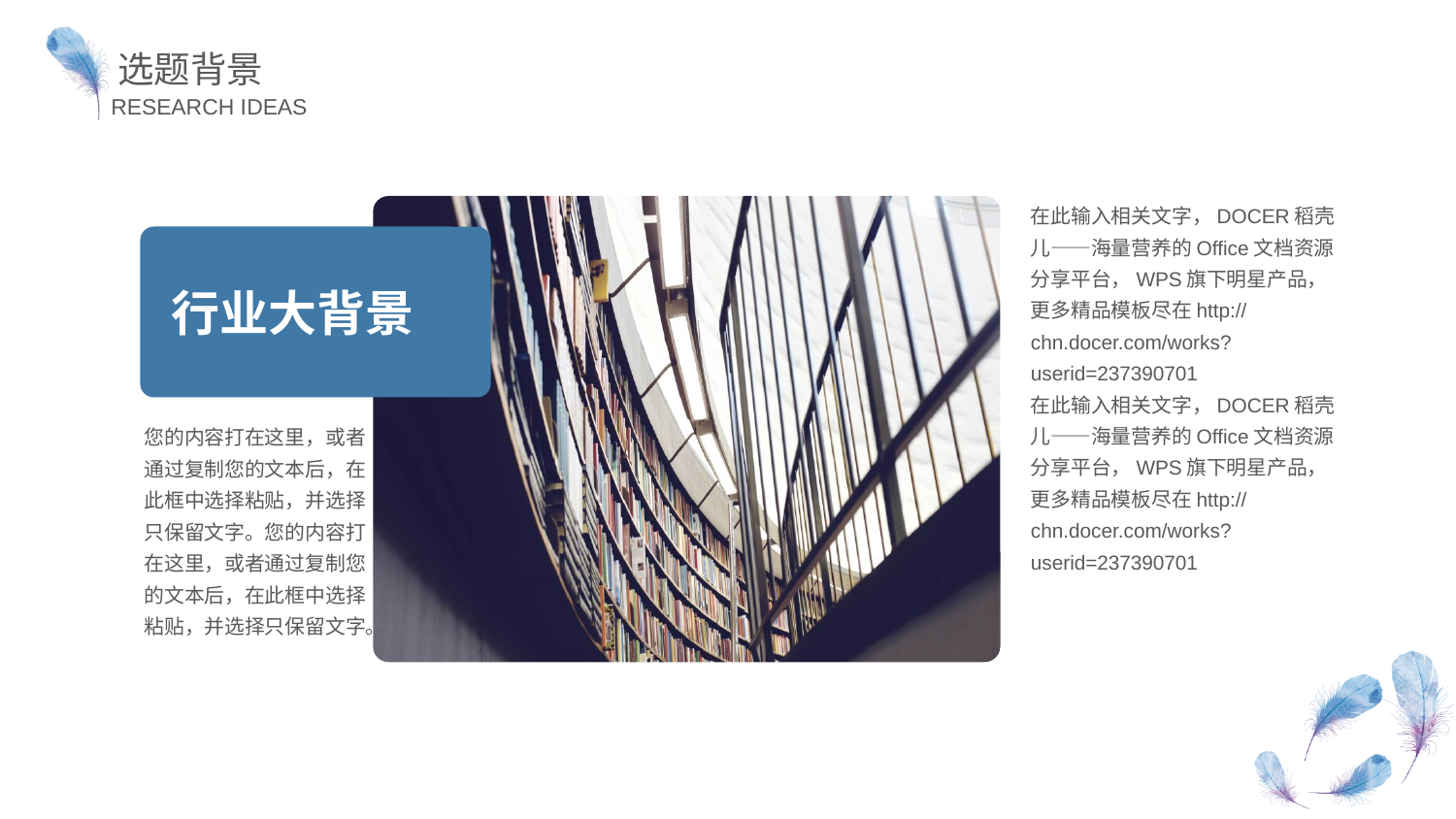

选题背景
RESEARCH IDEAS

在此输入相关文字，DOCER稻壳儿——海量营养的Office文档资源分享平台，WPS旗下明星产品，更多精品模板尽在http://chn.docer.com/works?userid=237390701
在此输入相关文字，DOCER稻壳儿——海量营养的Office文档资源分享平台，WPS旗下明星产品，更多精品模板尽在http://chn.docer.com/works?userid=237390701

行业大背景
您的内容打在这里，或者通过复制您的文本后，在此框中选择粘贴，并选择只保留文字。您的内容打在这里，或者通过复制您的文本后，在此框中选择粘贴，并选择只保留文字。